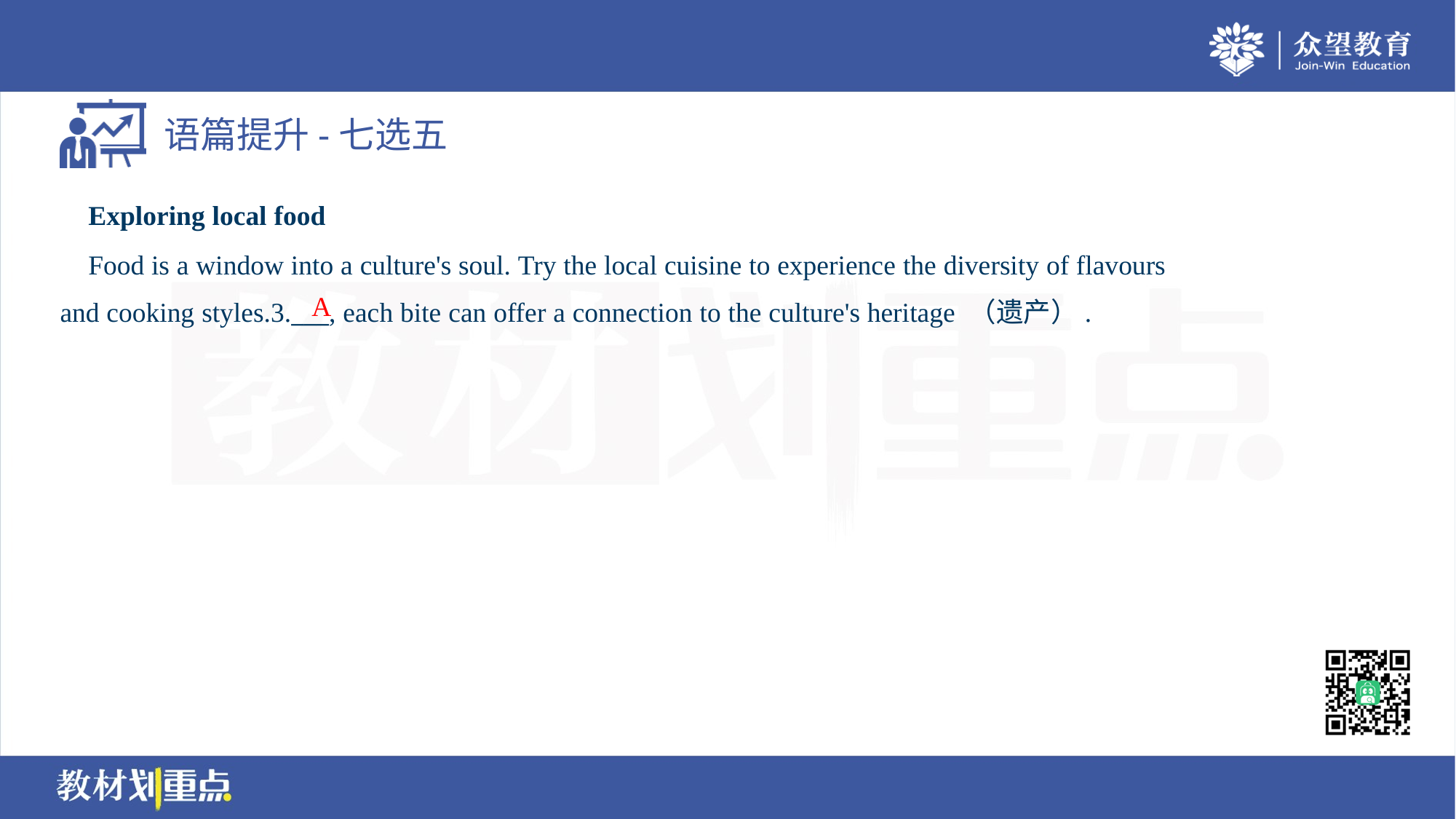

Exploring local food
    Food is a window into a culture's soul. Try the local cuisine to experience the diversity of flavours
and cooking styles.3.___, each bite can offer a connection to the culture's heritage （遗产）.
A